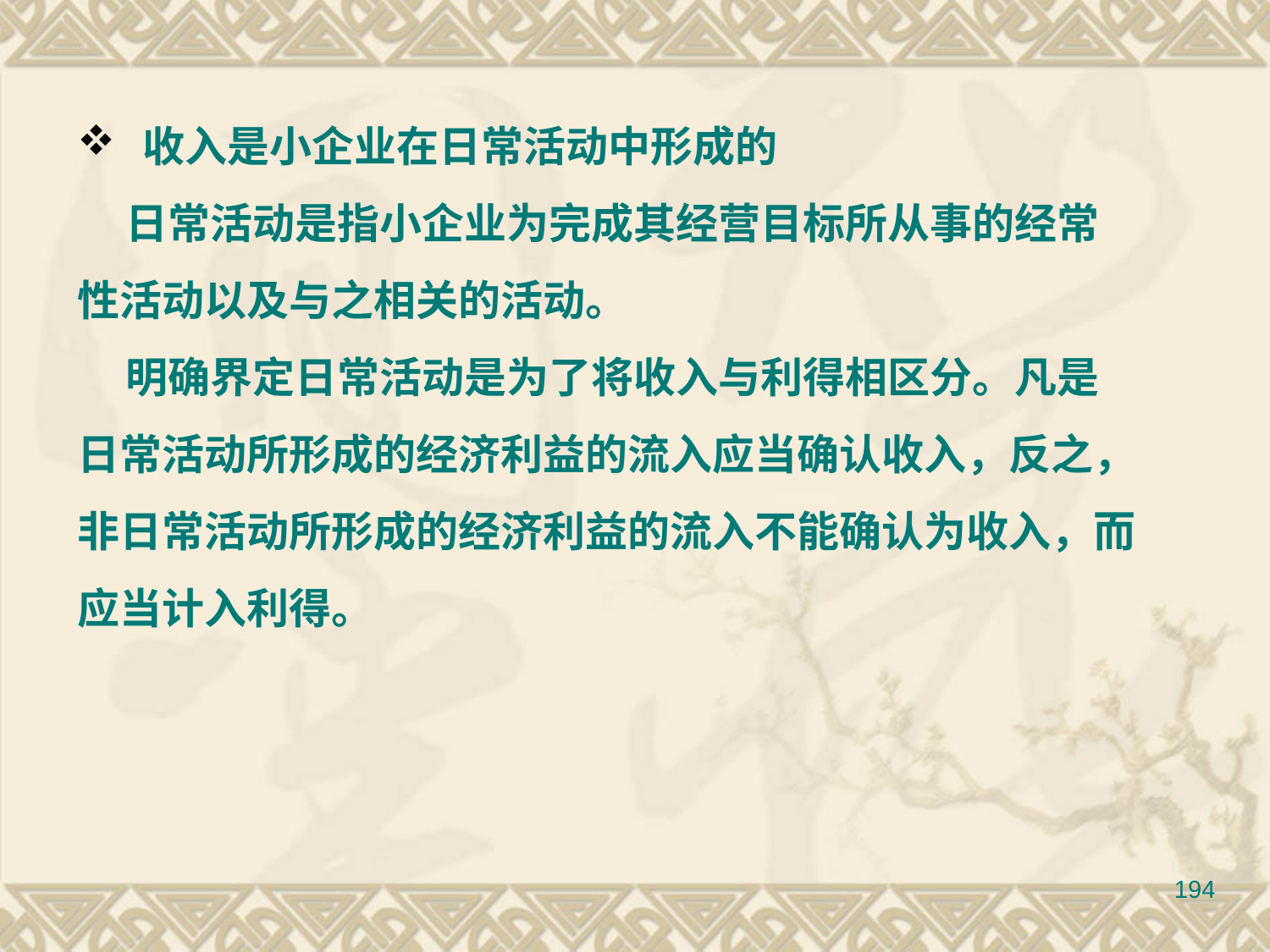

收入是小企业在日常活动中形成的
    日常活动是指小企业为完成其经营目标所从事的经常
性活动以及与之相关的活动。
    明确界定日常活动是为了将收入与利得相区分。凡是
日常活动所形成的经济利益的流入应当确认收入，反之，
非日常活动所形成的经济利益的流入不能确认为收入，而
应当计入利得。
194